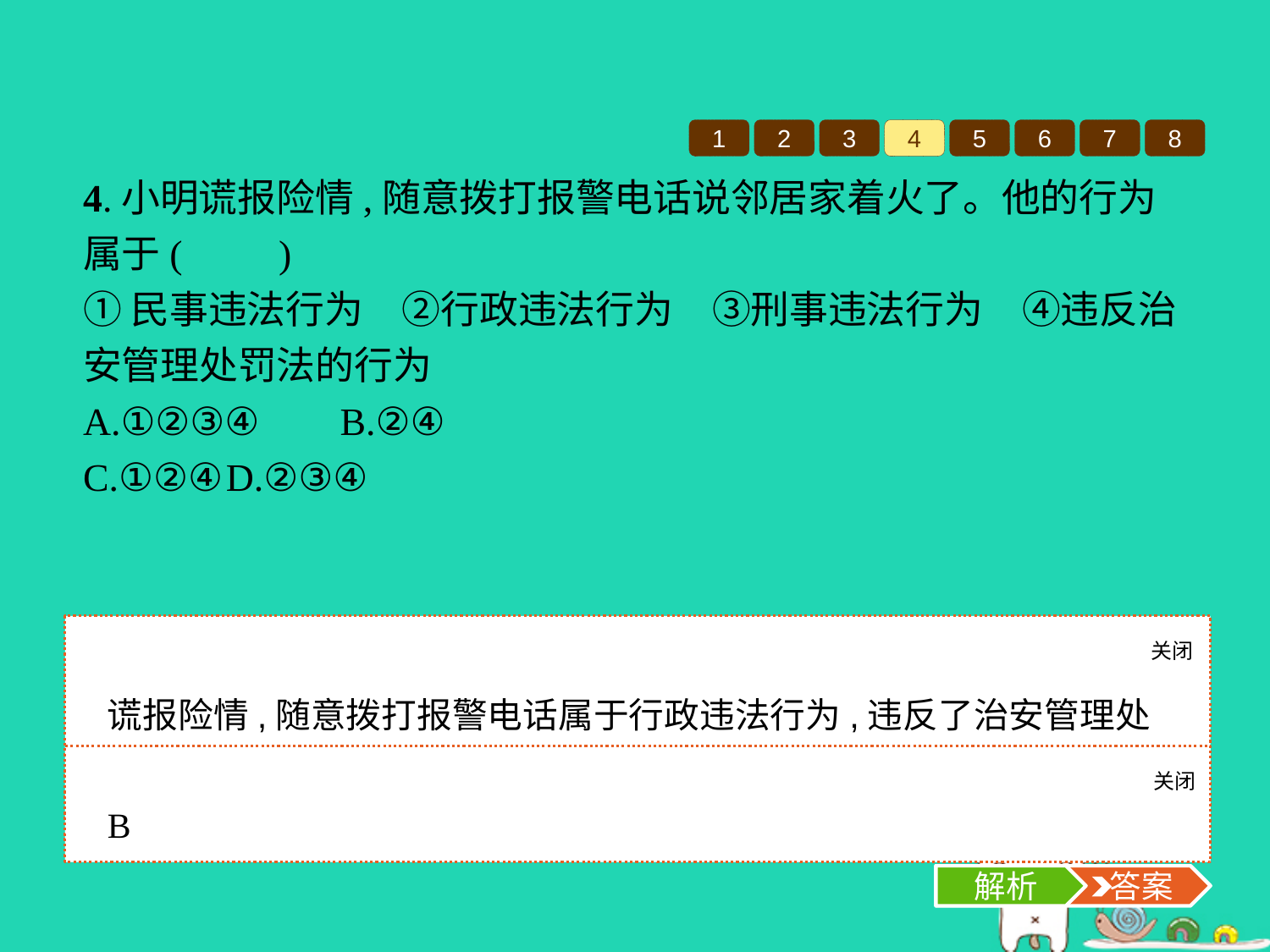

1
2
3
4
5
6
7
8
4.小明谎报险情,随意拨打报警电话说邻居家着火了。他的行为属于(　　)
①民事违法行为　②行政违法行为　③刑事违法行为　④违反治安管理处罚法的行为
A.①②③④	B.②④
C.①②④	D.②③④

关闭
解析

谎报险情,随意拨打报警电话属于行政违法行为,违反了治安管理处罚法。

关闭
解析
  答案

B
解析
  答案